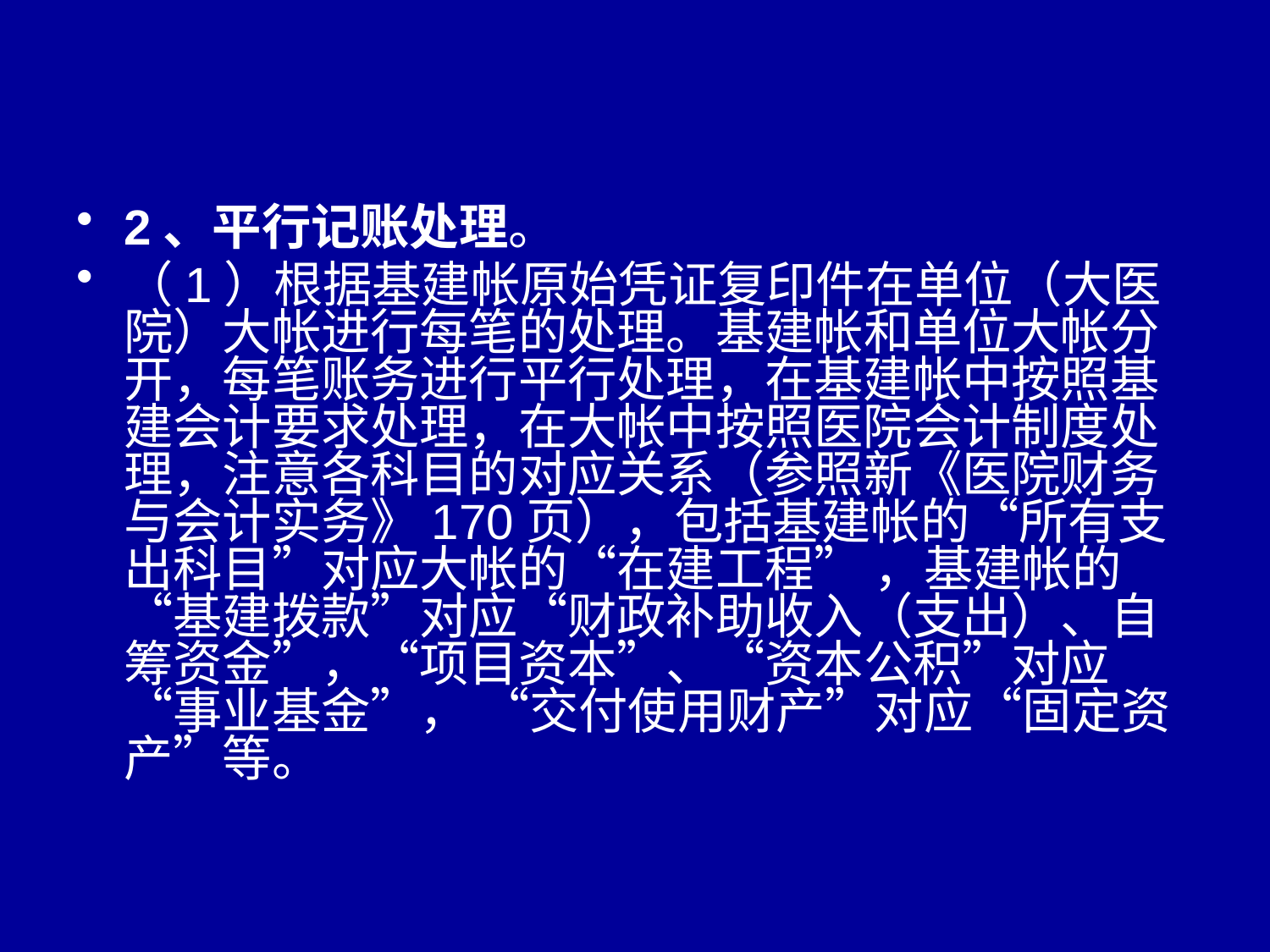

2、平行记账处理。
（1）根据基建帐原始凭证复印件在单位（大医院）大帐进行每笔的处理。基建帐和单位大帐分开，每笔账务进行平行处理，在基建帐中按照基建会计要求处理，在大帐中按照医院会计制度处理，注意各科目的对应关系（参照新《医院财务与会计实务》170页），包括基建帐的“所有支出科目”对应大帐的“在建工程” ，基建帐的“基建拨款”对应“财政补助收入（支出）、自筹资金”，“项目资本”、“资本公积”对应“事业基金”， “交付使用财产”对应“固定资产”等。